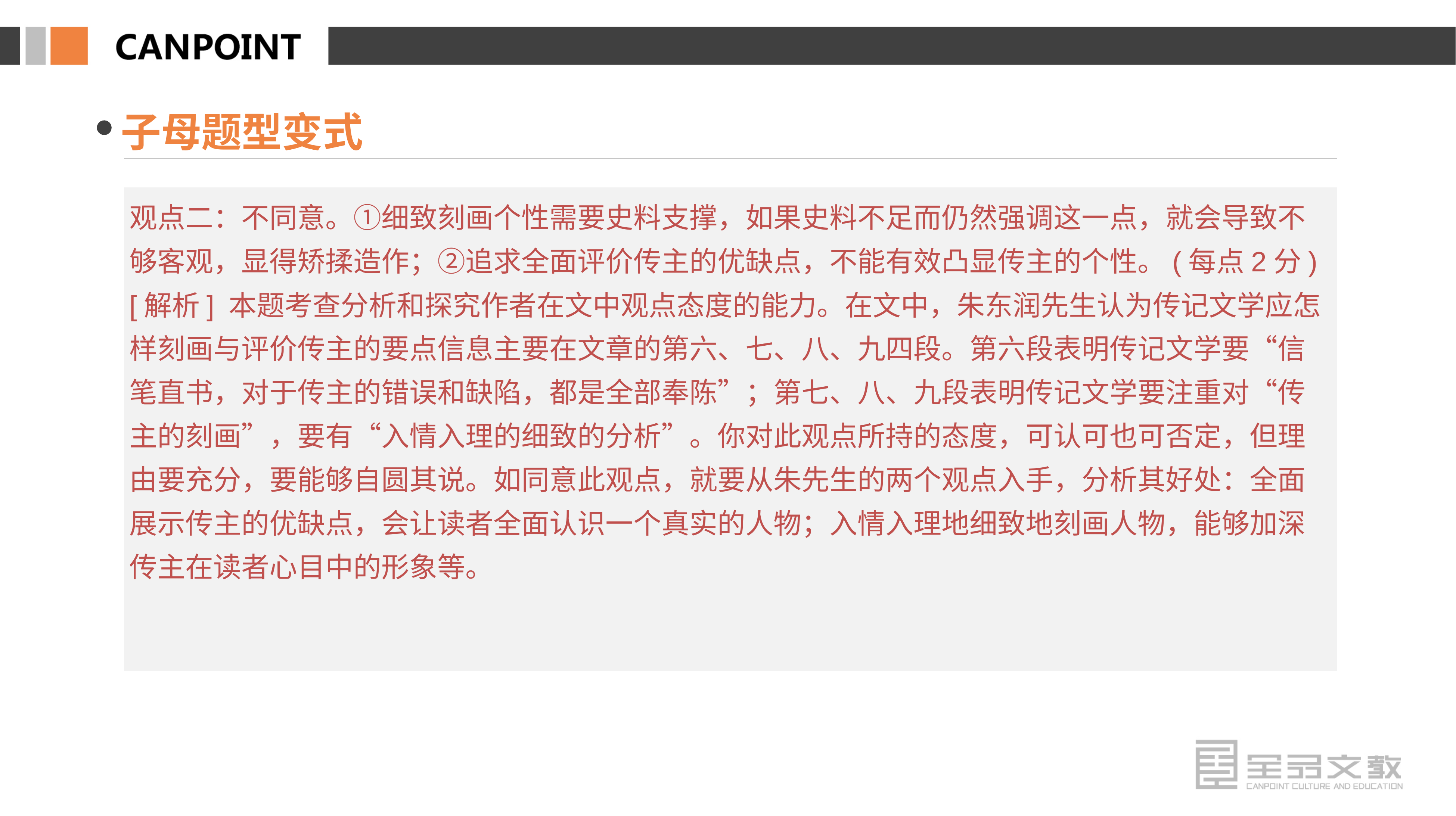

子母题型变式

观点二：不同意。①细致刻画个性需要史料支撑，如果史料不足而仍然强调这一点，就会导致不够客观，显得矫揉造作；②追求全面评价传主的优缺点，不能有效凸显传主的个性。(每点2分)
[解析] 本题考查分析和探究作者在文中观点态度的能力。在文中，朱东润先生认为传记文学应怎样刻画与评价传主的要点信息主要在文章的第六、七、八、九四段。第六段表明传记文学要“信笔直书，对于传主的错误和缺陷，都是全部奉陈”；第七、八、九段表明传记文学要注重对“传主的刻画”，要有“入情入理的细致的分析”。你对此观点所持的态度，可认可也可否定，但理由要充分，要能够自圆其说。如同意此观点，就要从朱先生的两个观点入手，分析其好处：全面展示传主的优缺点，会让读者全面认识一个真实的人物；入情入理地细致地刻画人物，能够加深传主在读者心目中的形象等。